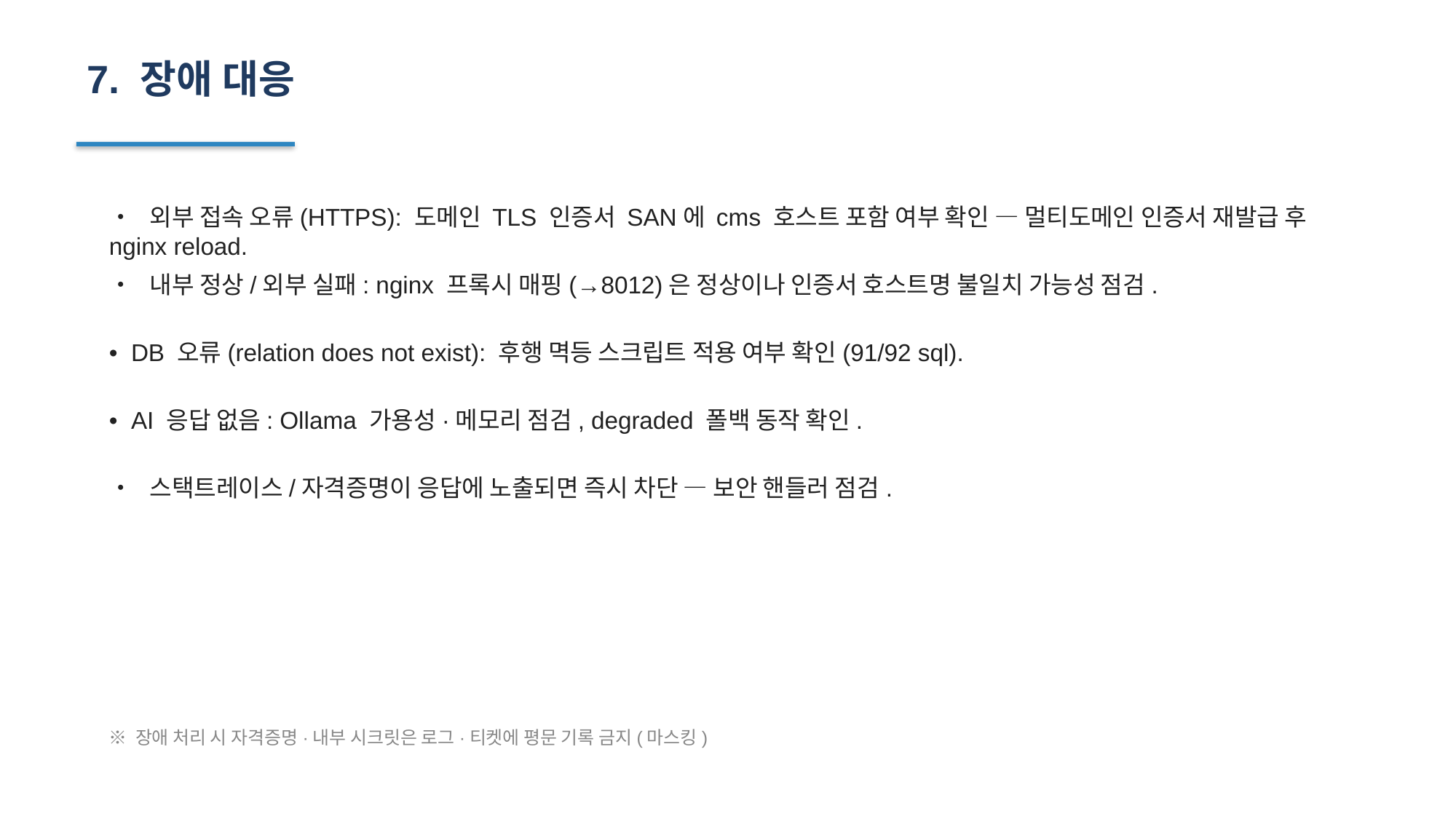

7. 장애 대응

•  외부 접속 오류(HTTPS): 도메인 TLS 인증서 SAN에 cms 호스트 포함 여부 확인 — 멀티도메인 인증서 재발급 후 nginx reload.
•  내부 정상/외부 실패: nginx 프록시 매핑(→8012)은 정상이나 인증서 호스트명 불일치 가능성 점검.
•  DB 오류(relation does not exist): 후행 멱등 스크립트 적용 여부 확인(91/92 sql).
•  AI 응답 없음: Ollama 가용성·메모리 점검, degraded 폴백 동작 확인.
•  스택트레이스/자격증명이 응답에 노출되면 즉시 차단 — 보안 핸들러 점검.
※ 장애 처리 시 자격증명·내부 시크릿은 로그·티켓에 평문 기록 금지(마스킹)